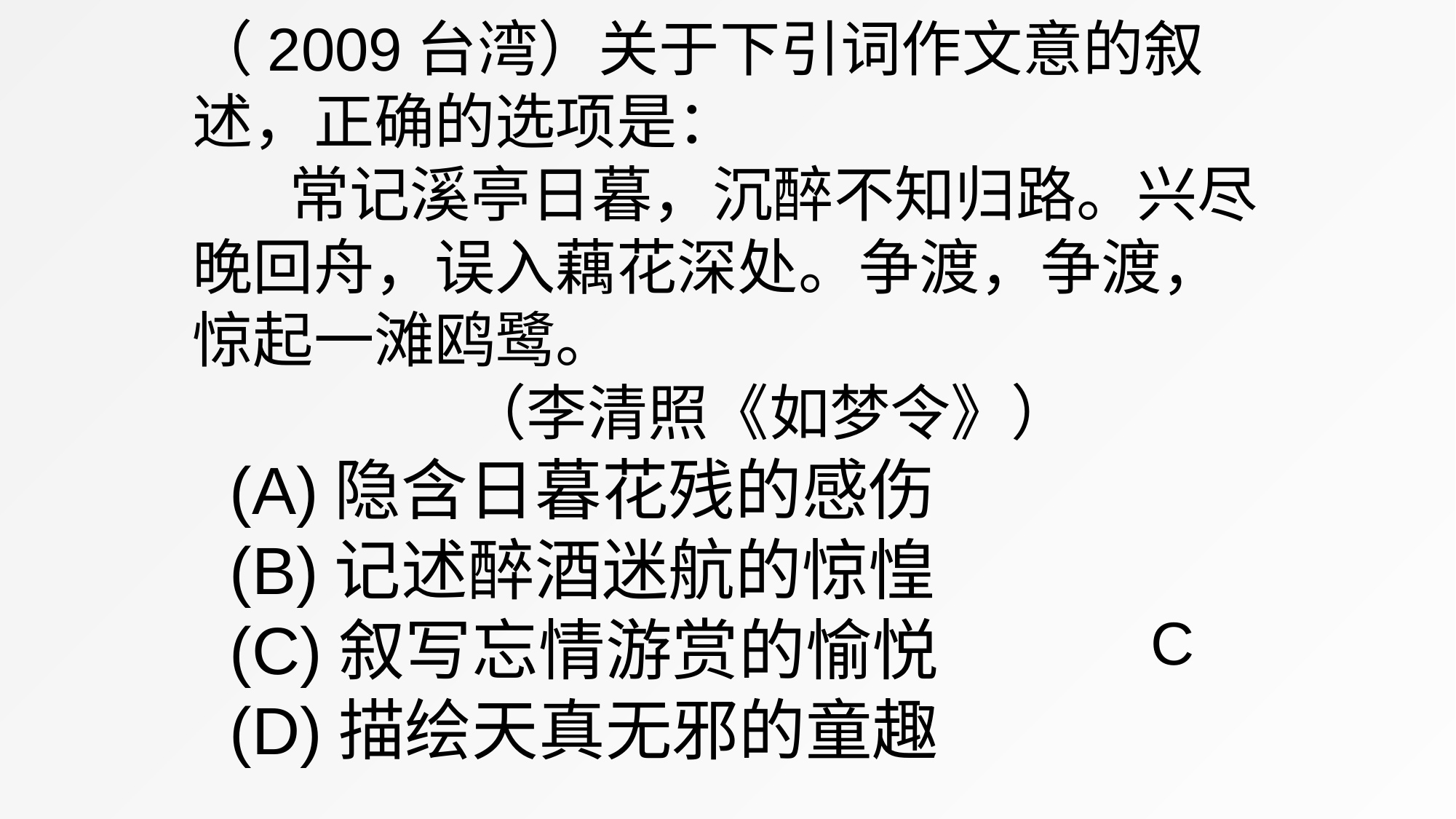

（2009台湾）关于下引词作文意的叙述，正确的选项是：
      常记溪亭日暮，沉醉不知归路。兴尽晚回舟，误入藕花深处。争渡，争渡，惊起一滩鸥鹭。
                   （李清照《如梦令》）
  (A)隐含日暮花残的感伤
  (B)记述醉酒迷航的惊惶
  (C)叙写忘情游赏的愉悦
  (D)描绘天真无邪的童趣
C